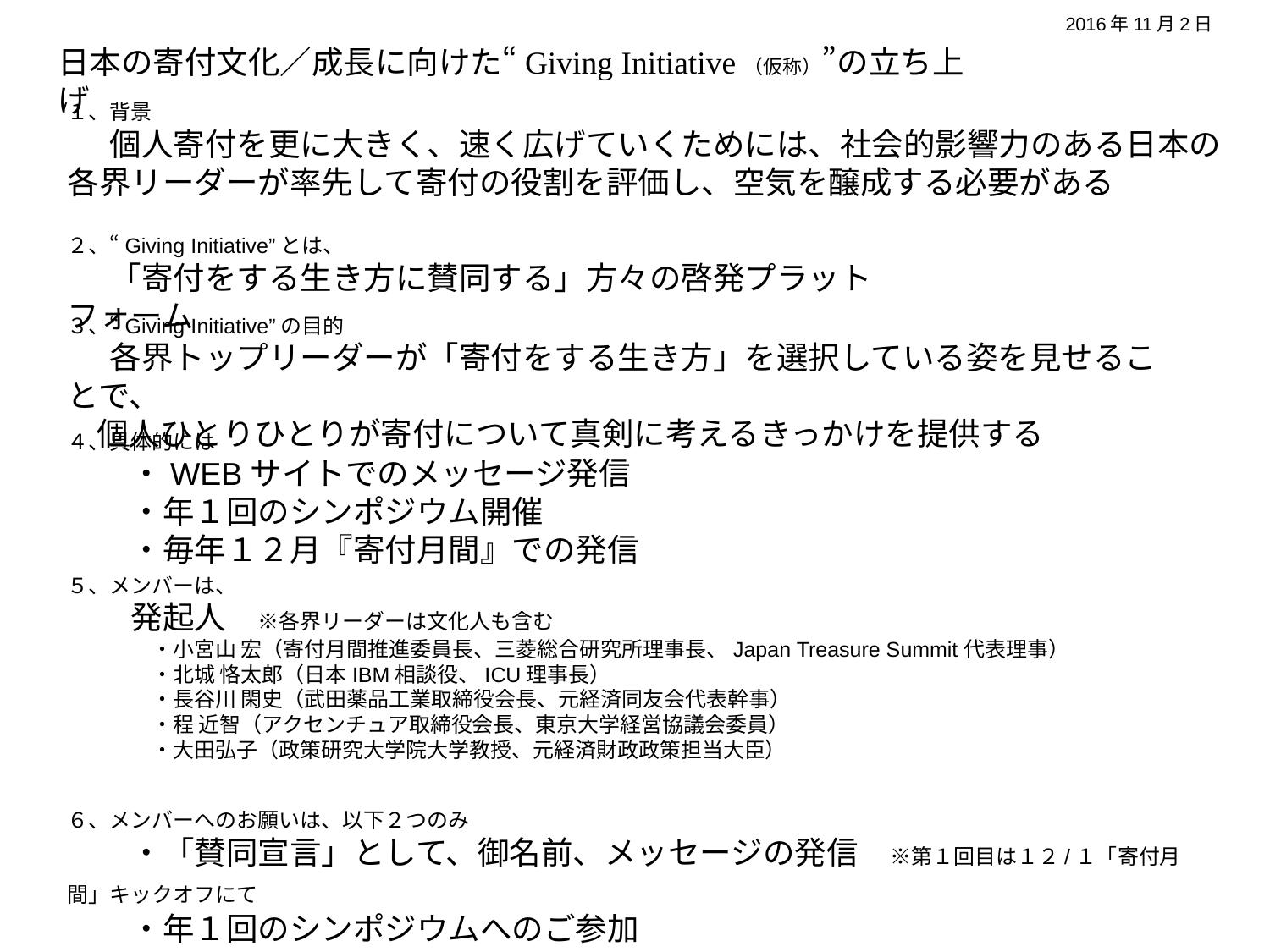

2016年11月2日
日本の寄付文化／成長に向けた“Giving Initiative（仮称）”の立ち上げ
１、背景
　　個人寄付を更に大きく、速く広げていくためには、社会的影響力のある日本の各界リーダーが率先して寄付の役割を評価し、空気を醸成する必要がある
２、“Giving Initiative”とは、
　　「寄付をする生き方に賛同する」方々の啓発プラットフォーム
３、“Giving Initiative”の目的
　　各界トップリーダーが「寄付をする生き方」を選択している姿を見せることで、
   個人ひとりひとりが寄付について真剣に考えるきっかけを提供する
４、具体的には
　　　・WEBサイトでのメッセージ発信
　　・年１回のシンポジウム開催
　　・毎年１２月『寄付月間』での発信
５、メンバーは、
　　　発起人　※各界リーダーは文化人も含む
　　　　・小宮山 宏（寄付月間推進委員長、三菱総合研究所理事長、Japan Treasure Summit代表理事）
　　　　・北城 恪太郎（日本IBM相談役、ICU理事長）
　　　　・長谷川 閑史（武田薬品工業取締役会長、元経済同友会代表幹事）
　　　　・程 近智（アクセンチュア取締役会長、東京大学経営協議会委員）
　　　　・大田弘子（政策研究大学院大学教授、元経済財政政策担当大臣）
６、メンバーへのお願いは、以下２つのみ
　　　・「賛同宣言」として、御名前、メッセージの発信　※第１回目は１２/１「寄付月間」キックオフにて
　　・年１回のシンポジウムへのご参加